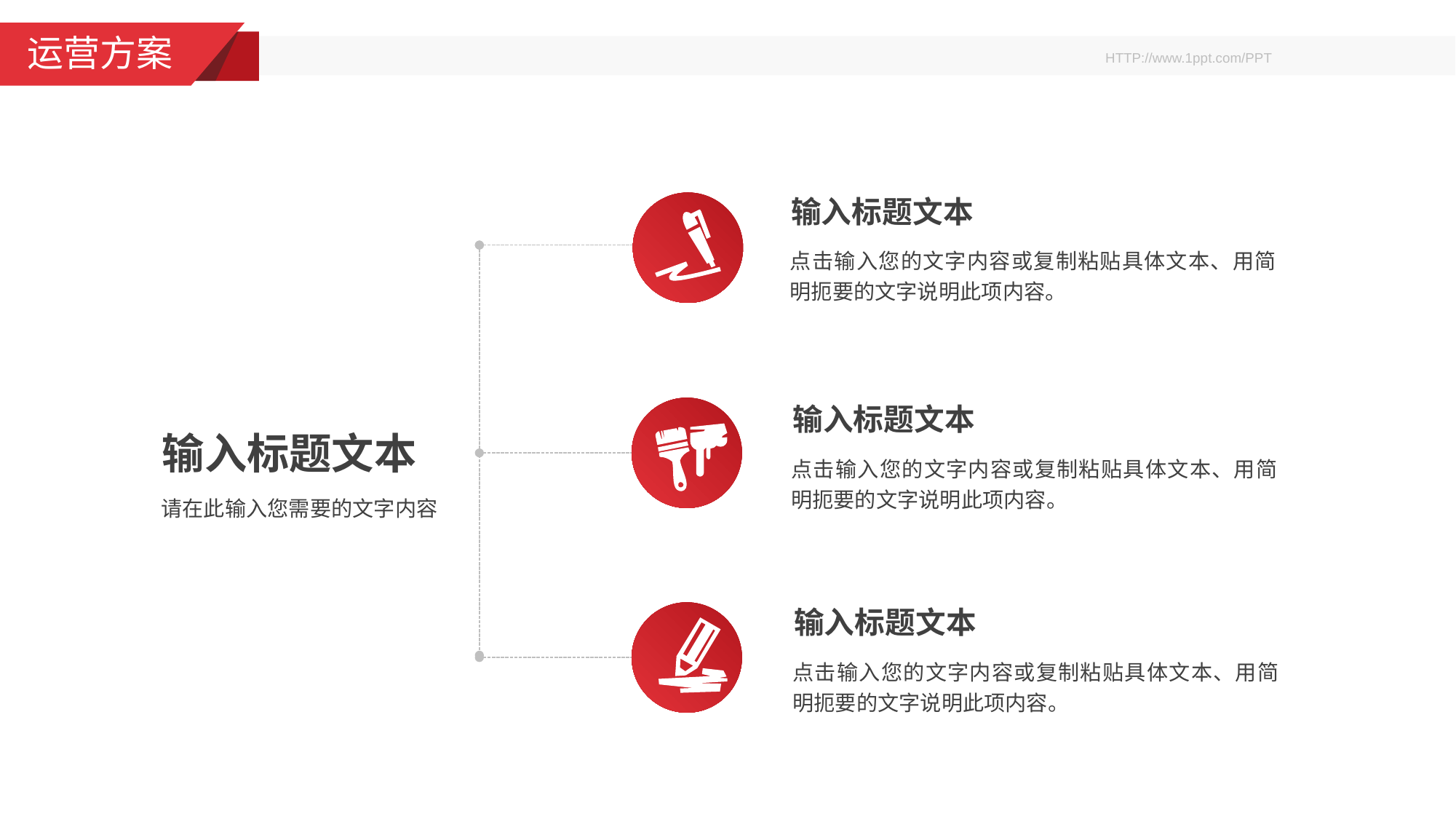

运营方案

输入标题文本

点击输入您的文字内容或复制粘贴具体文本、用简明扼要的文字说明此项内容。

输入标题文本

输入标题文本
点击输入您的文字内容或复制粘贴具体文本、用简明扼要的文字说明此项内容。
请在此输入您需要的文字内容

输入标题文本

点击输入您的文字内容或复制粘贴具体文本、用简明扼要的文字说明此项内容。